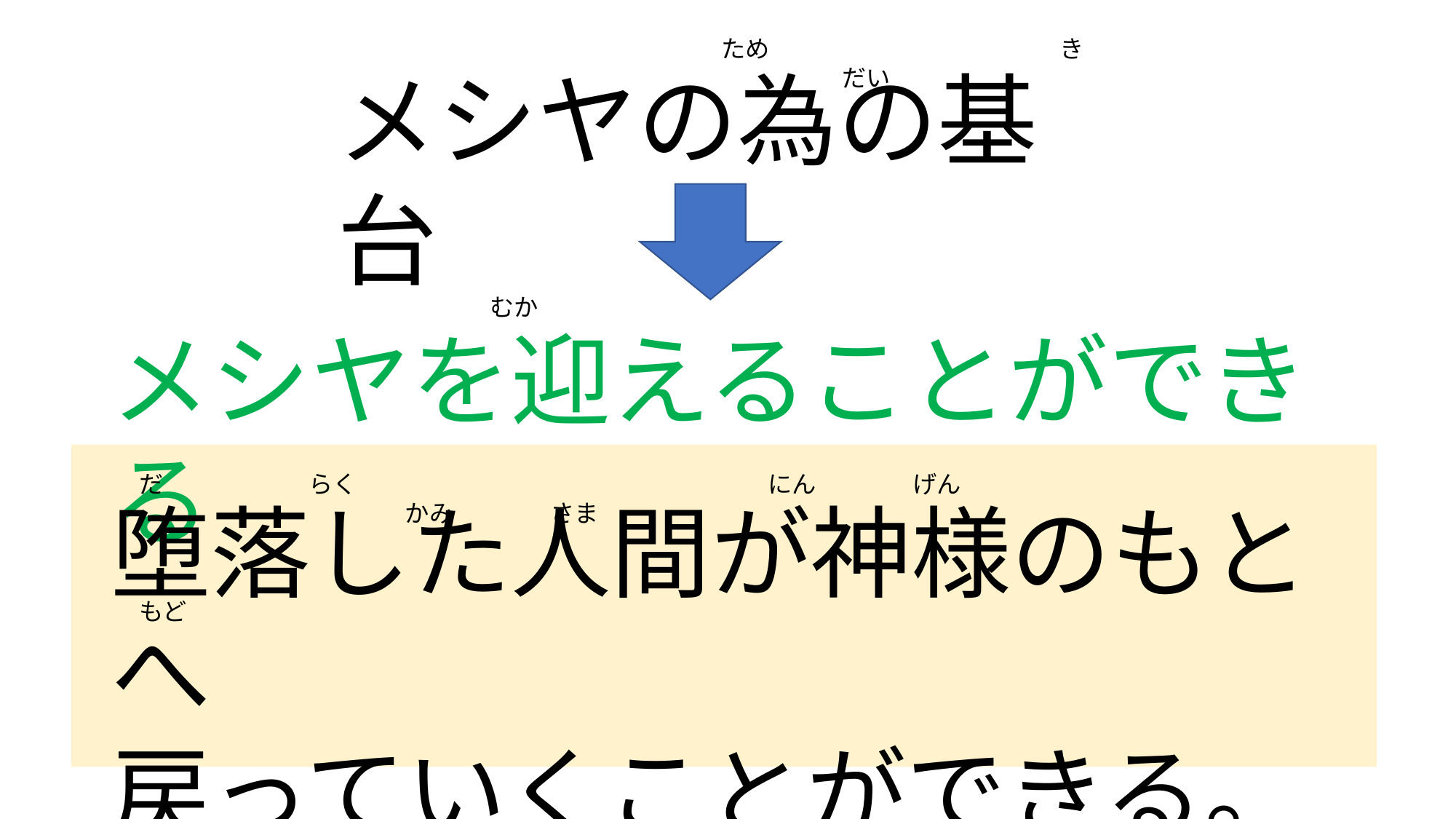

ため　　　　　　　　　　　　き　　　　　だい
メシヤの為の基台

むか
メシヤを迎えることができる

だ　　　　　　らく　　　　　　　　　　　　　　　　　にん　　　　げん　　　　　　　　　　　かみ　　　　さま
堕落した人間が神様のもとへ
戻っていくことができる。
もど